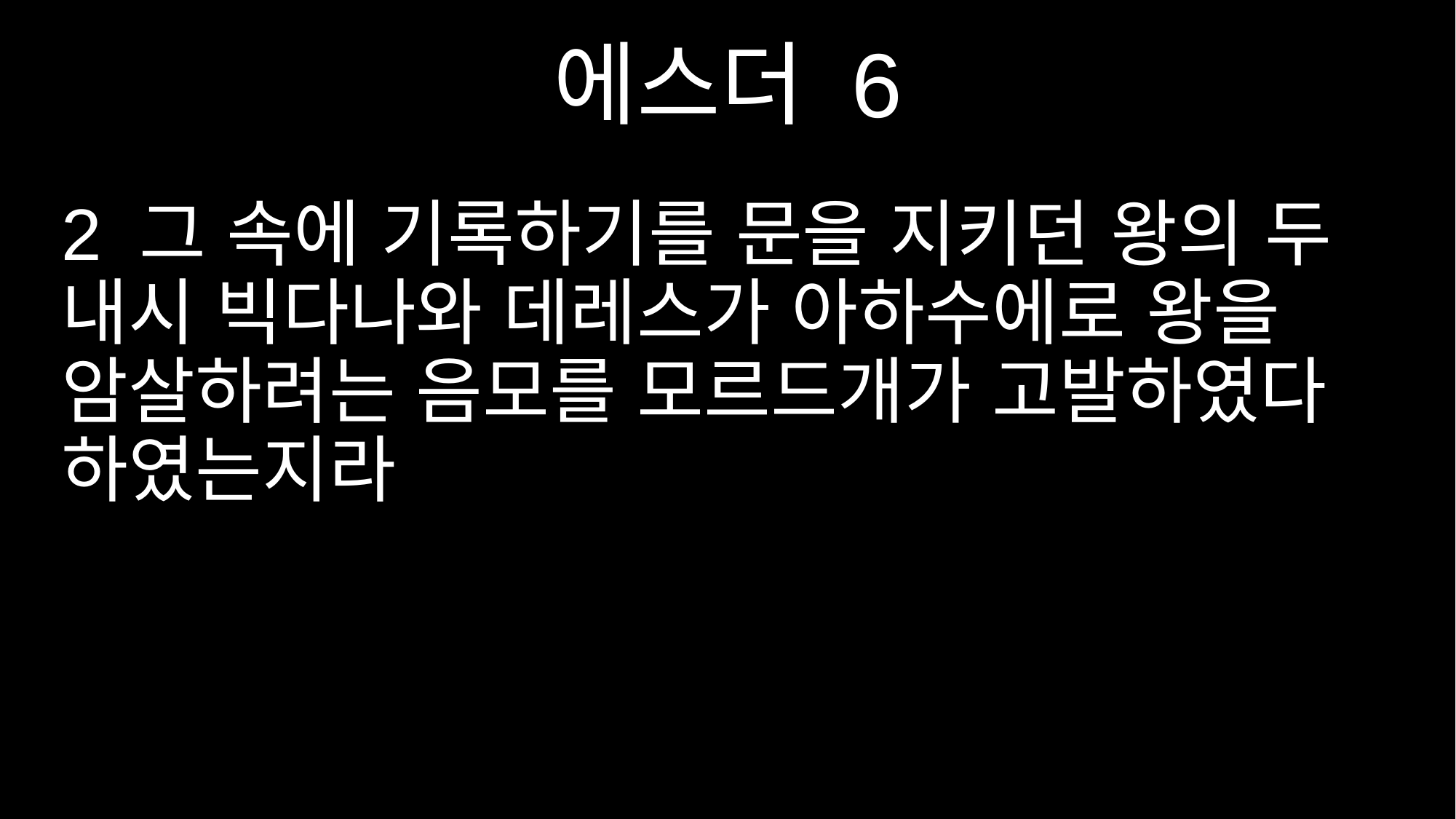

에스더 6
2 그 속에 기록하기를 문을 지키던 왕의 두 내시 빅다나와 데레스가 아하수에로 왕을 암살하려는 음모를 모르드개가 고발하였다 하였는지라